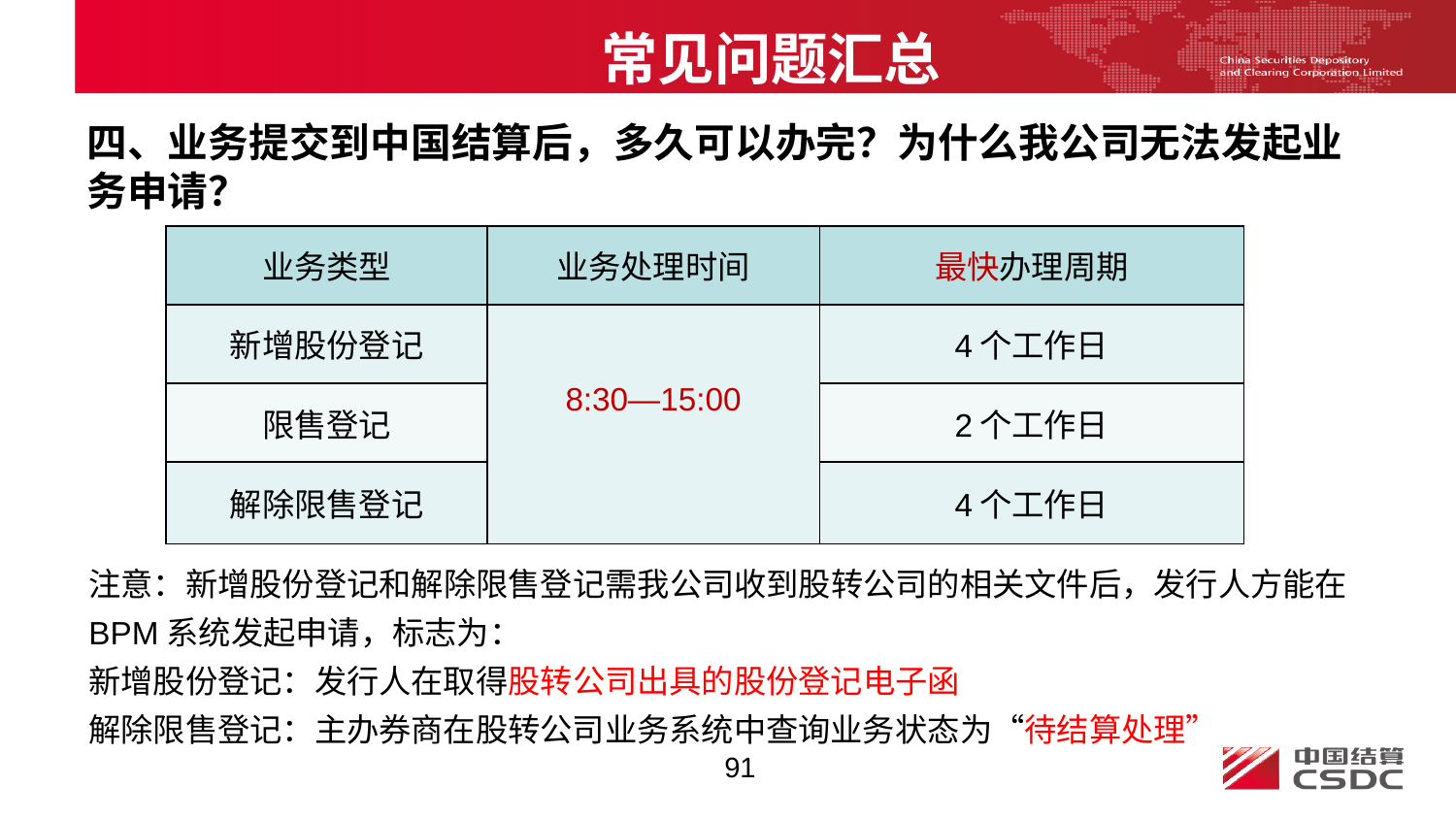

常见问题汇总
四、业务提交到中国结算后，多久可以办完？为什么我公司无法发起业务申请？
| 业务类型 | 业务处理时间 | 最快办理周期 |
| --- | --- | --- |
| 新增股份登记 | 8:30—15:00 | 4个工作日 |
| 限售登记 |  | 2个工作日 |
| 解除限售登记 |  | 4个工作日 |
注意：新增股份登记和解除限售登记需我公司收到股转公司的相关文件后，发行人方能在BPM系统发起申请，标志为：
新增股份登记：发行人在取得股转公司出具的股份登记电子函
解除限售登记：主办券商在股转公司业务系统中查询业务状态为“待结算处理”

91